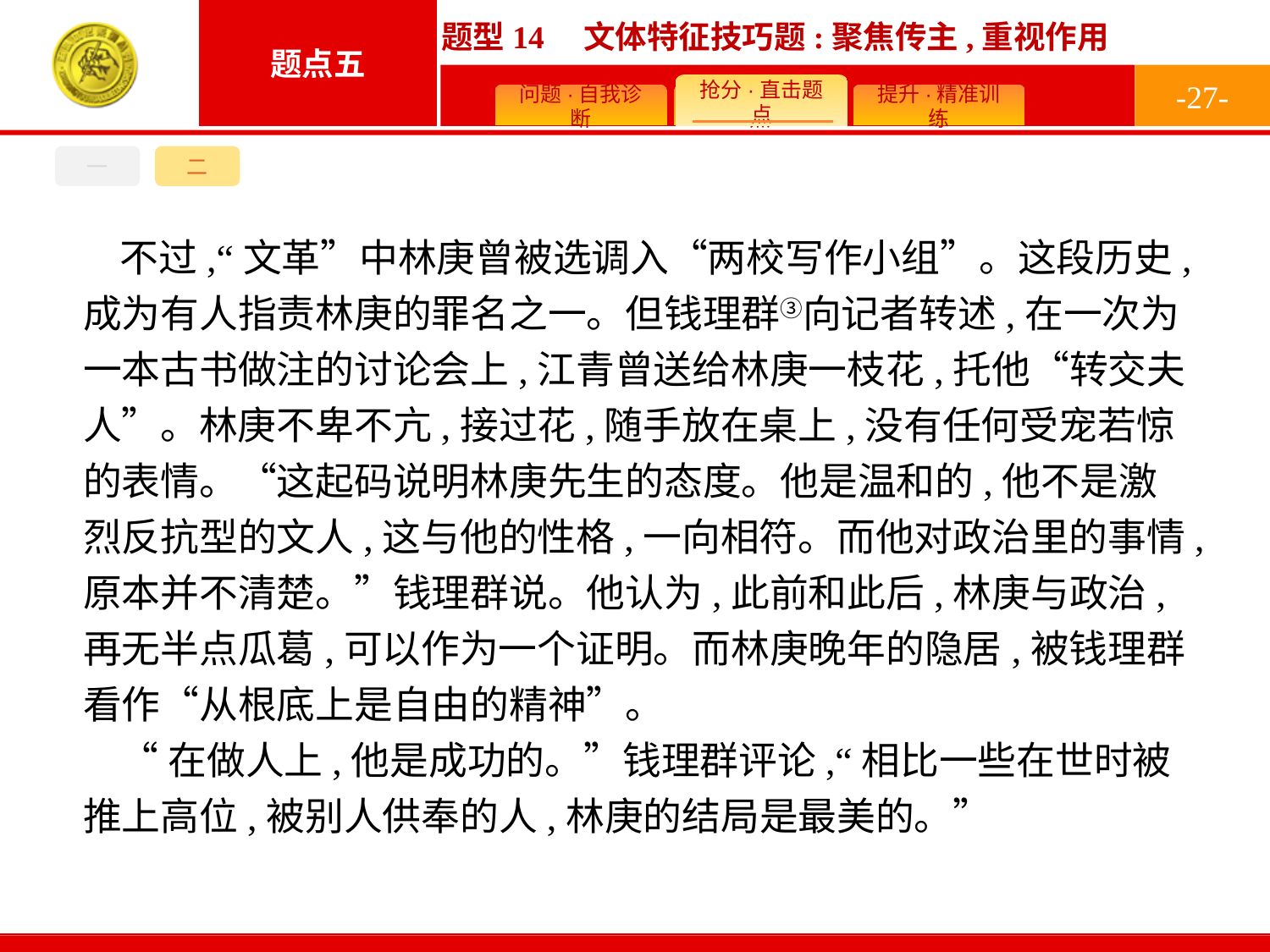

-27-
一
二
不过,“文革”中林庚曾被选调入“两校写作小组”。这段历史,成为有人指责林庚的罪名之一。但钱理群③向记者转述,在一次为一本古书做注的讨论会上,江青曾送给林庚一枝花,托他“转交夫人”。林庚不卑不亢,接过花,随手放在桌上,没有任何受宠若惊的表情。“这起码说明林庚先生的态度。他是温和的,他不是激烈反抗型的文人,这与他的性格,一向相符。而他对政治里的事情,原本并不清楚。”钱理群说。他认为,此前和此后,林庚与政治,再无半点瓜葛,可以作为一个证明。而林庚晚年的隐居,被钱理群看作“从根底上是自由的精神”。
“在做人上,他是成功的。”钱理群评论,“相比一些在世时被推上高位,被别人供奉的人,林庚的结局是最美的。”